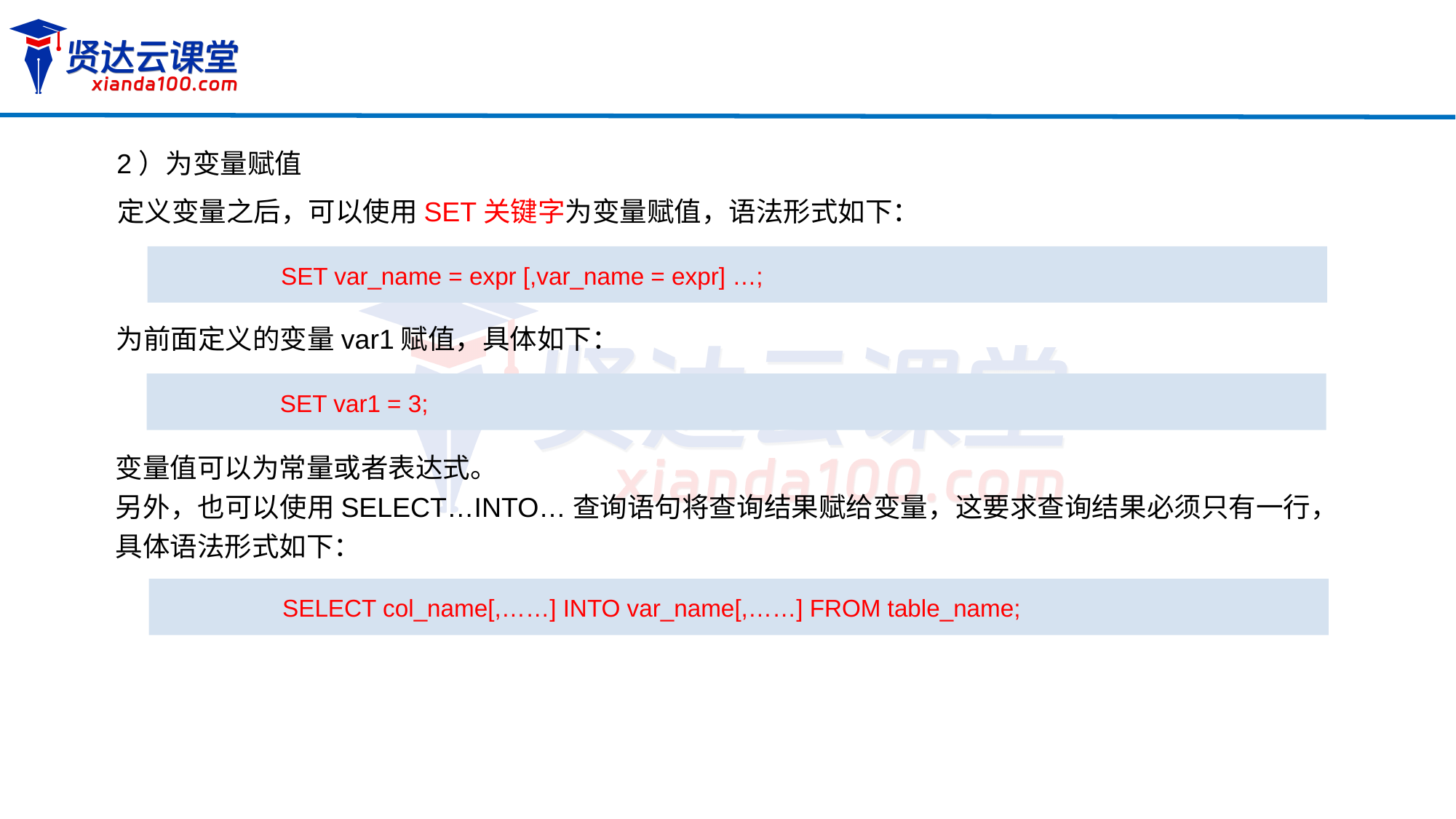

2）为变量赋值
定义变量之后，可以使用SET关键字为变量赋值，语法形式如下：

SET var_name = expr [,var_name = expr] …;
为前面定义的变量var1赋值，具体如下：

SET var1 = 3;
变量值可以为常量或者表达式。
另外，也可以使用SELECT…INTO…查询语句将查询结果赋给变量，这要求查询结果必须只有一行，具体语法形式如下：

SELECT col_name[,……] INTO var_name[,……] FROM table_name;